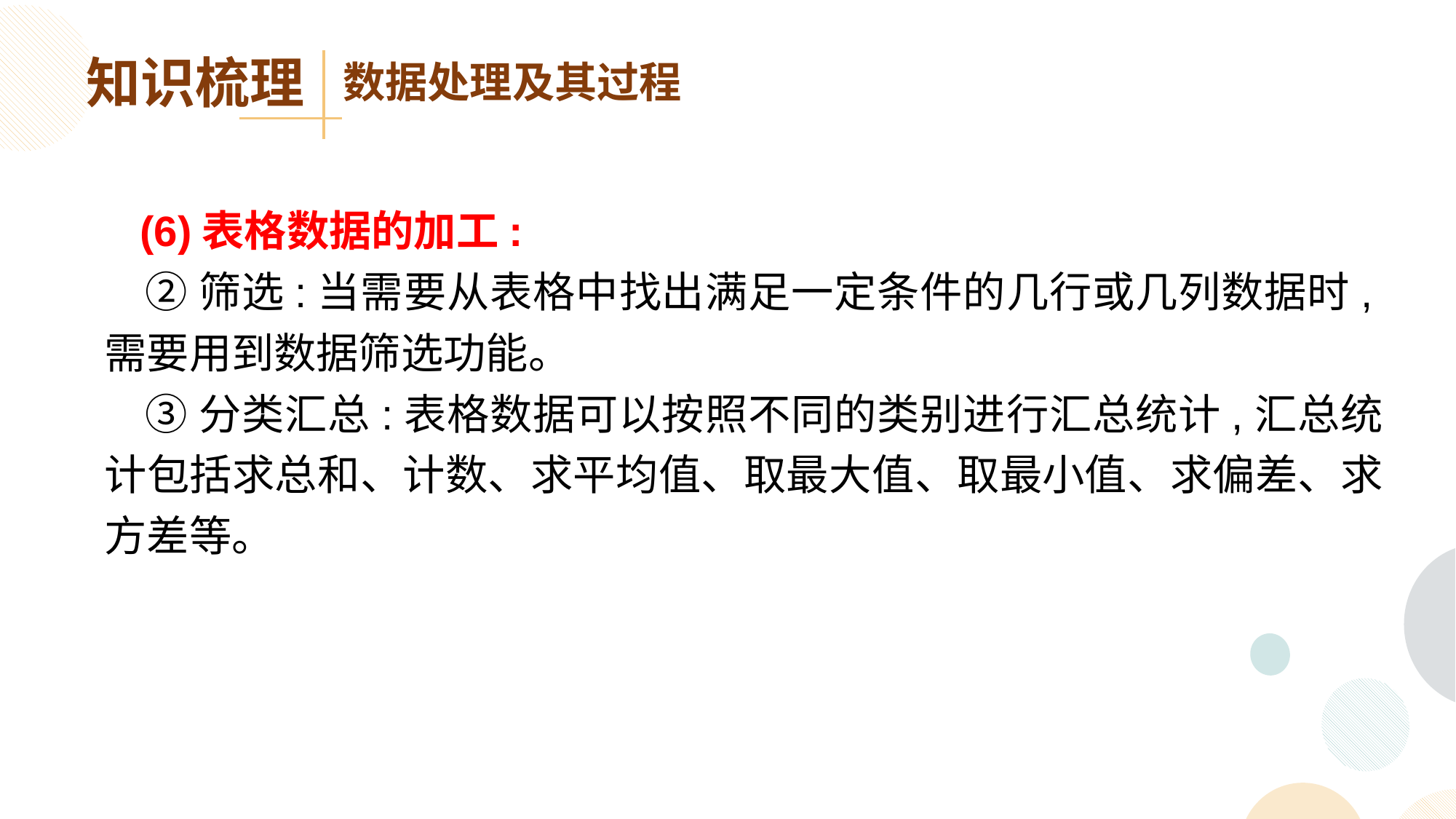

知识梳理
数据处理及其过程
   (6)表格数据的加工:
    ②筛选:当需要从表格中找出满足一定条件的几行或几列数据时,需要用到数据筛选功能。
    ③分类汇总:表格数据可以按照不同的类别进行汇总统计,汇总统计包括求总和、计数、求平均值、取最大值、取最小值、求偏差、求方差等。